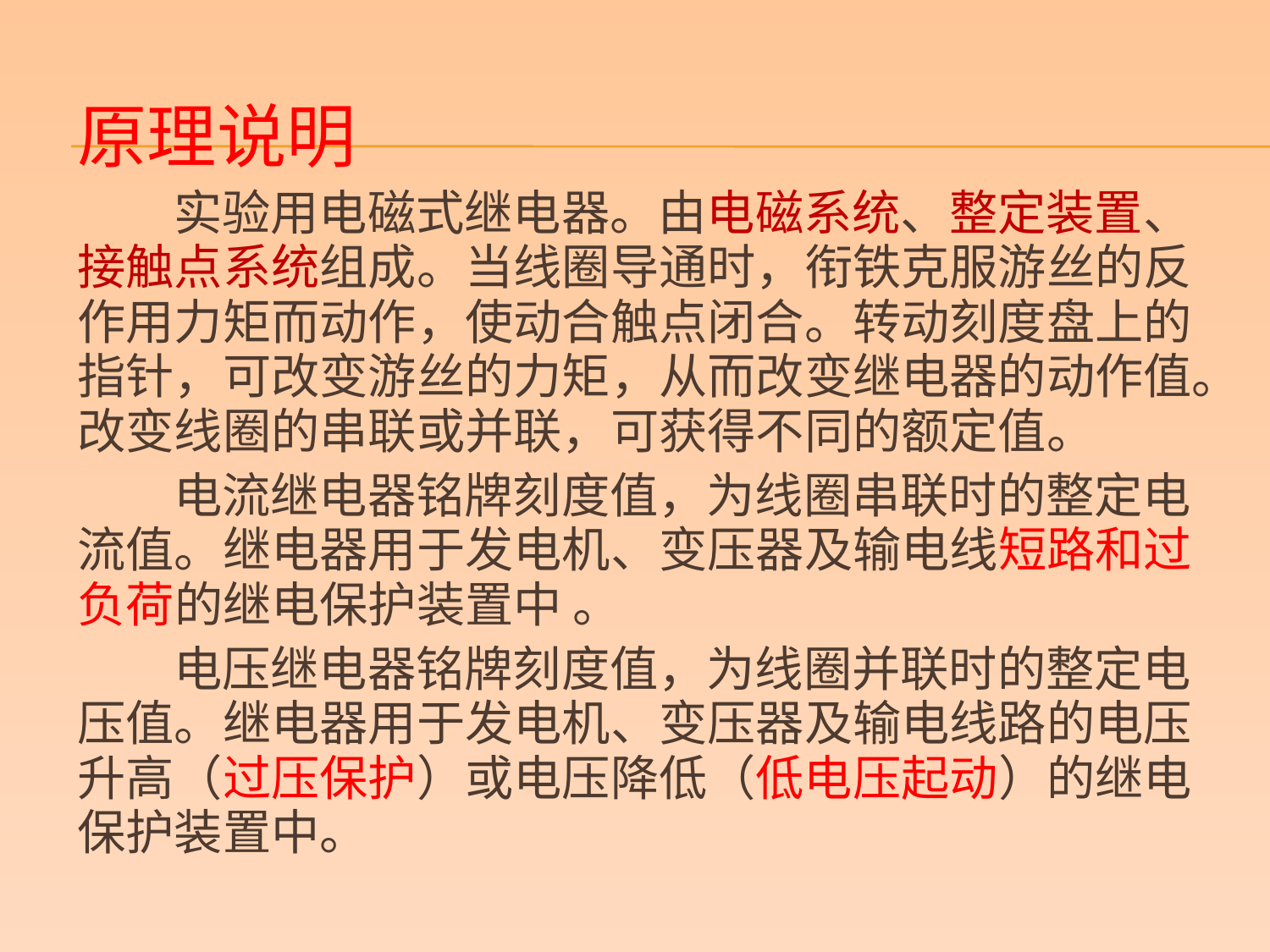

原理说明
        实验用电磁式继电器。由电磁系统、整定装置、接触点系统组成。当线圈导通时，衔铁克服游丝的反作用力矩而动作，使动合触点闭合。转动刻度盘上的指针，可改变游丝的力矩，从而改变继电器的动作值。改变线圈的串联或并联，可获得不同的额定值。
        电流继电器铭牌刻度值，为线圈串联时的整定电流值。继电器用于发电机、变压器及输电线短路和过负荷的继电保护装置中 。
        电压继电器铭牌刻度值，为线圈并联时的整定电压值。继电器用于发电机、变压器及输电线路的电压升高（过压保护）或电压降低（低电压起动）的继电保护装置中。